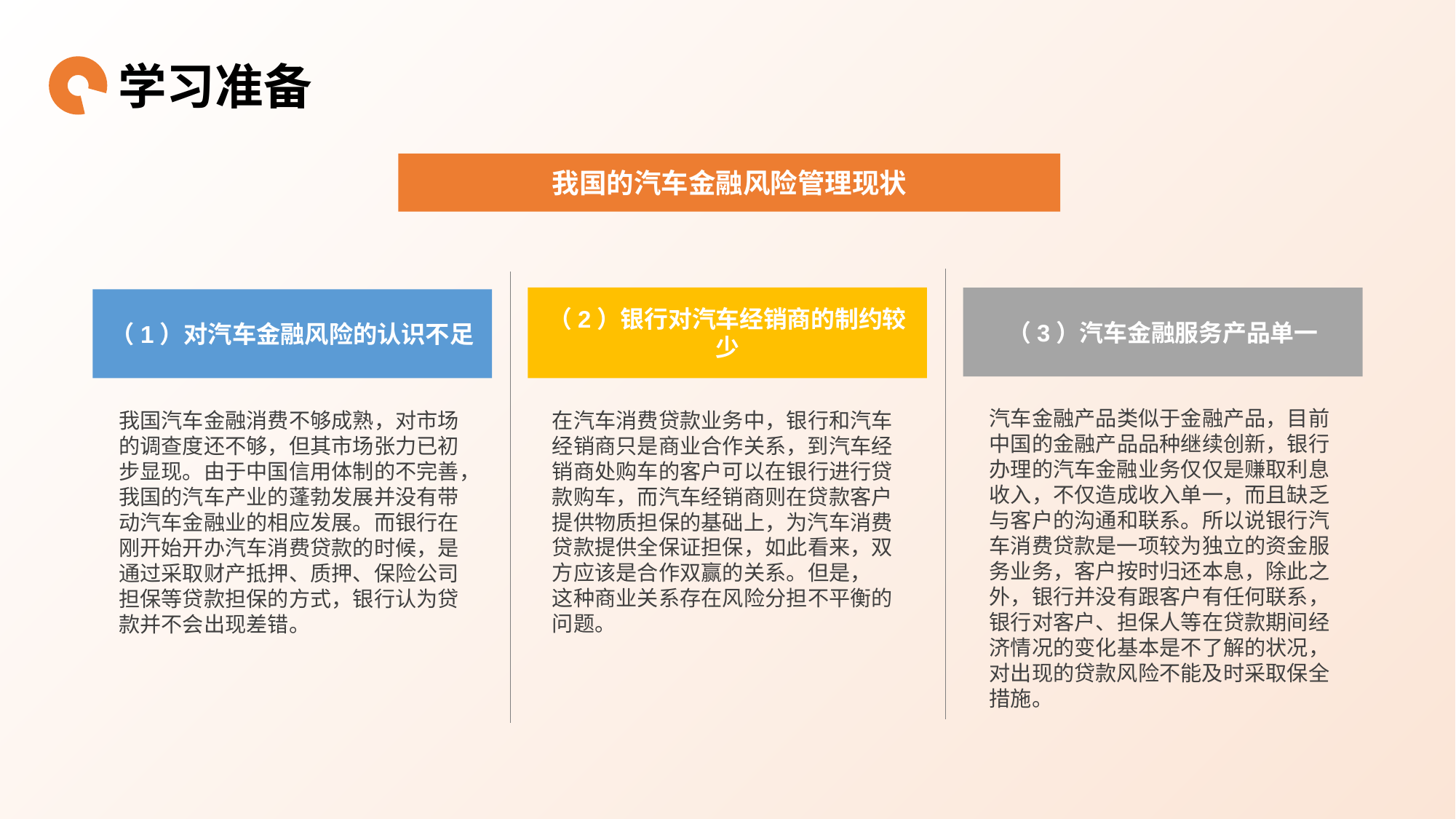

学习准备

我国的汽车金融风险管理现状
（2）银行对汽车经销商的制约较少
（3）汽车金融服务产品单一
（1）对汽车金融风险的认识不足
汽车金融产品类似于金融产品，目前中国的金融产品品种继续创新，银行办理的汽车金融业务仅仅是赚取利息收入，不仅造成收入单一，而且缺乏与客户的沟通和联系。所以说银行汽车消费贷款是一项较为独立的资金服务业务，客户按时归还本息，除此之外，银行并没有跟客户有任何联系，银行对客户、担保人等在贷款期间经济情况的变化基本是不了解的状况，对出现的贷款风险不能及时采取保全措施。
在汽车消费贷款业务中，银行和汽车经销商只是商业合作关系，到汽车经销商处购车的客户可以在银行进行贷款购车，而汽车经销商则在贷款客户提供物质担保的基础上，为汽车消费贷款提供全保证担保，如此看来，双方应该是合作双赢的关系。但是，
这种商业关系存在风险分担不平衡的问题。
我国汽车金融消费不够成熟，对市场的调查度还不够，但其市场张力已初步显现。由于中国信用体制的不完善，我国的汽车产业的蓬勃发展并没有带动汽车金融业的相应发展。而银行在刚开始开办汽车消费贷款的时候，是通过采取财产抵押、质押、保险公司担保等贷款担保的方式，银行认为贷款并不会出现差错。